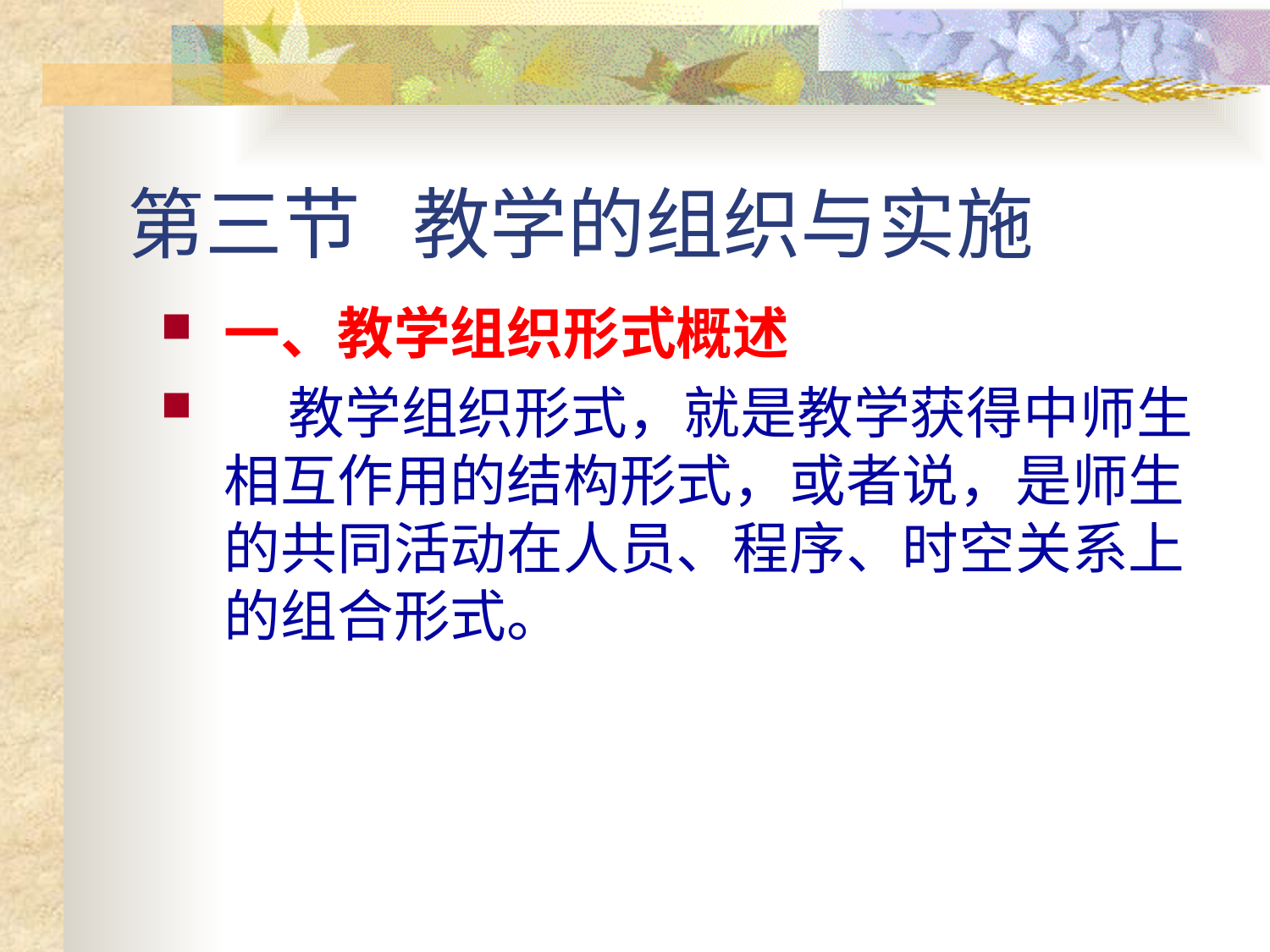

# 第三节   教学的组织与实施
一、教学组织形式概述
    教学组织形式，就是教学获得中师生相互作用的结构形式，或者说，是师生的共同活动在人员、程序、时空关系上的组合形式。